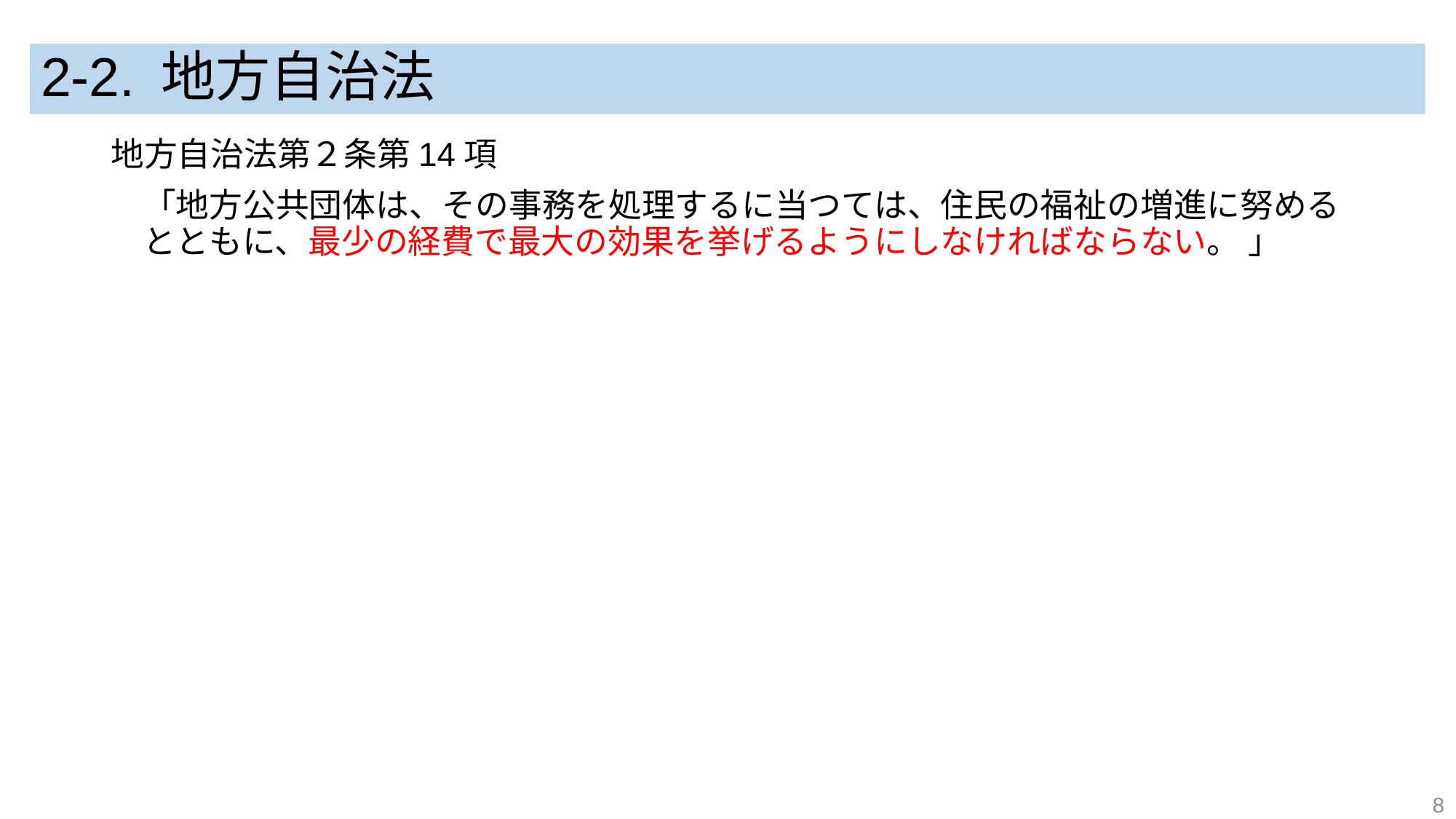

# 2-2. 地方自治法
地方自治法第２条第14項
「地方公共団体は、その事務を処理するに当つては、住民の福祉の増進に努めるとともに、最少の経費で最大の効果を挙げるようにしなければならない。 」
8